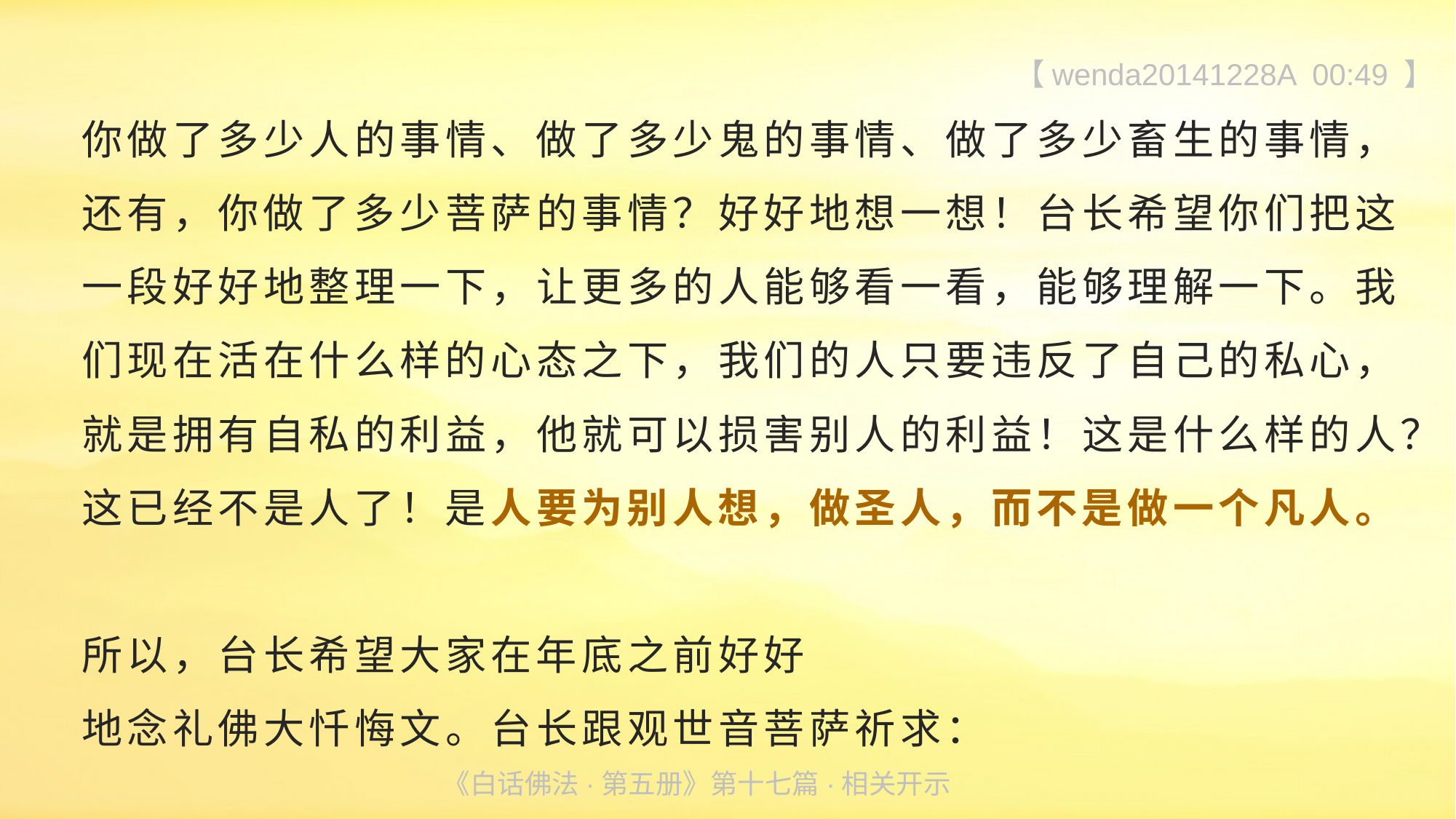

【wenda20141228A  00:49 】
你做了多少人的事情、做了多少鬼的事情、做了多少畜生的事情，还有，你做了多少菩萨的事情？好好地想一想！台长希望你们把这一段好好地整理一下，让更多的人能够看一看，能够理解一下。我们现在活在什么样的心态之下，我们的人只要违反了自己的私心，就是拥有自私的利益，他就可以损害别人的利益！这是什么样的人？这已经不是人了！是人要为别人想，做圣人，而不是做一个凡人。

所以，台长希望大家在年底之前好好
地念礼佛大忏悔文。台长跟观世音菩萨祈求：
《白话佛法·第五册》第十七篇·相关开示